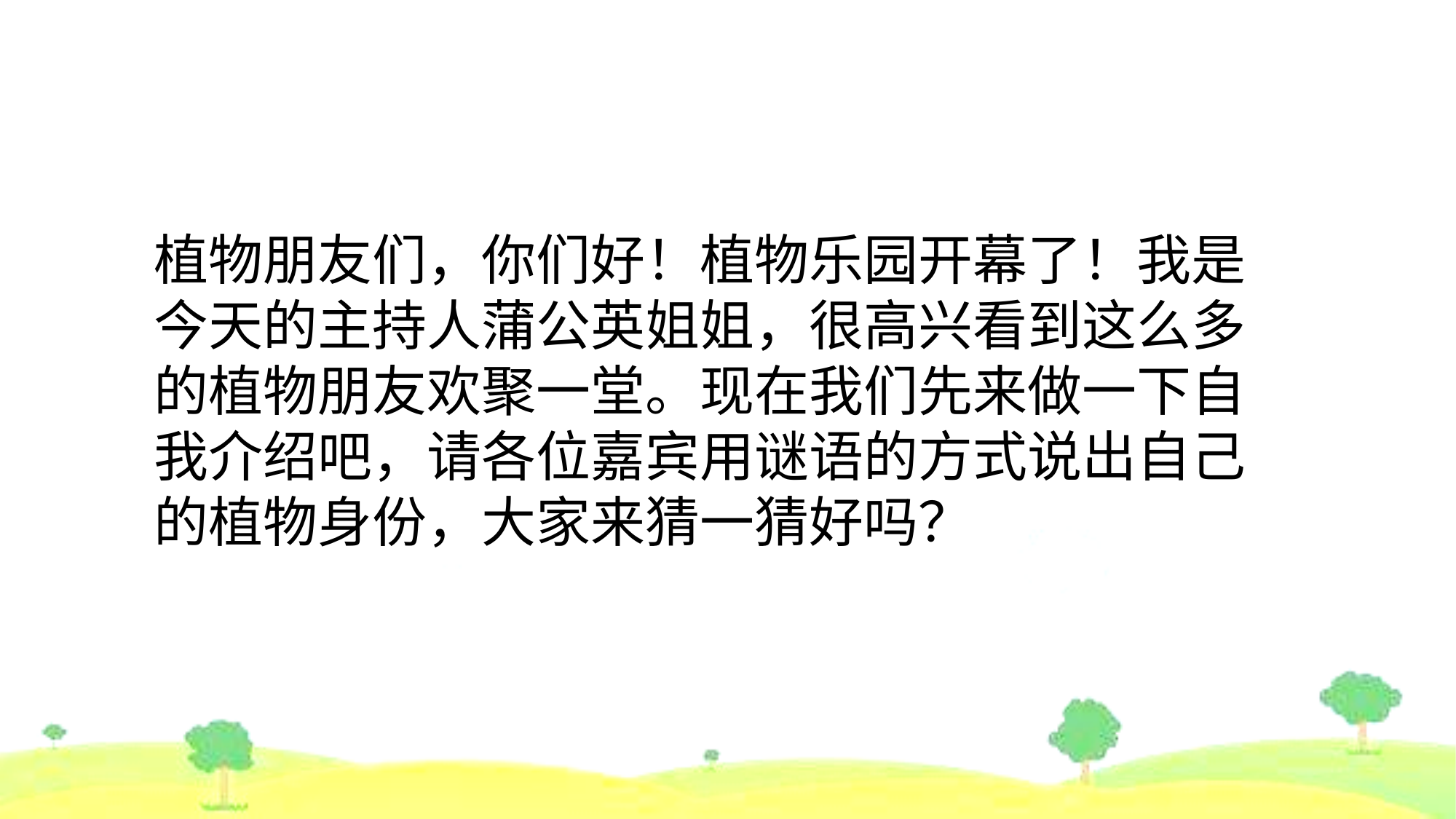

植物朋友们，你们好！植物乐园开幕了！我是今天的主持人蒲公英姐姐，很高兴看到这么多的植物朋友欢聚一堂。现在我们先来做一下自我介绍吧，请各位嘉宾用谜语的方式说出自己的植物身份，大家来猜一猜好吗？